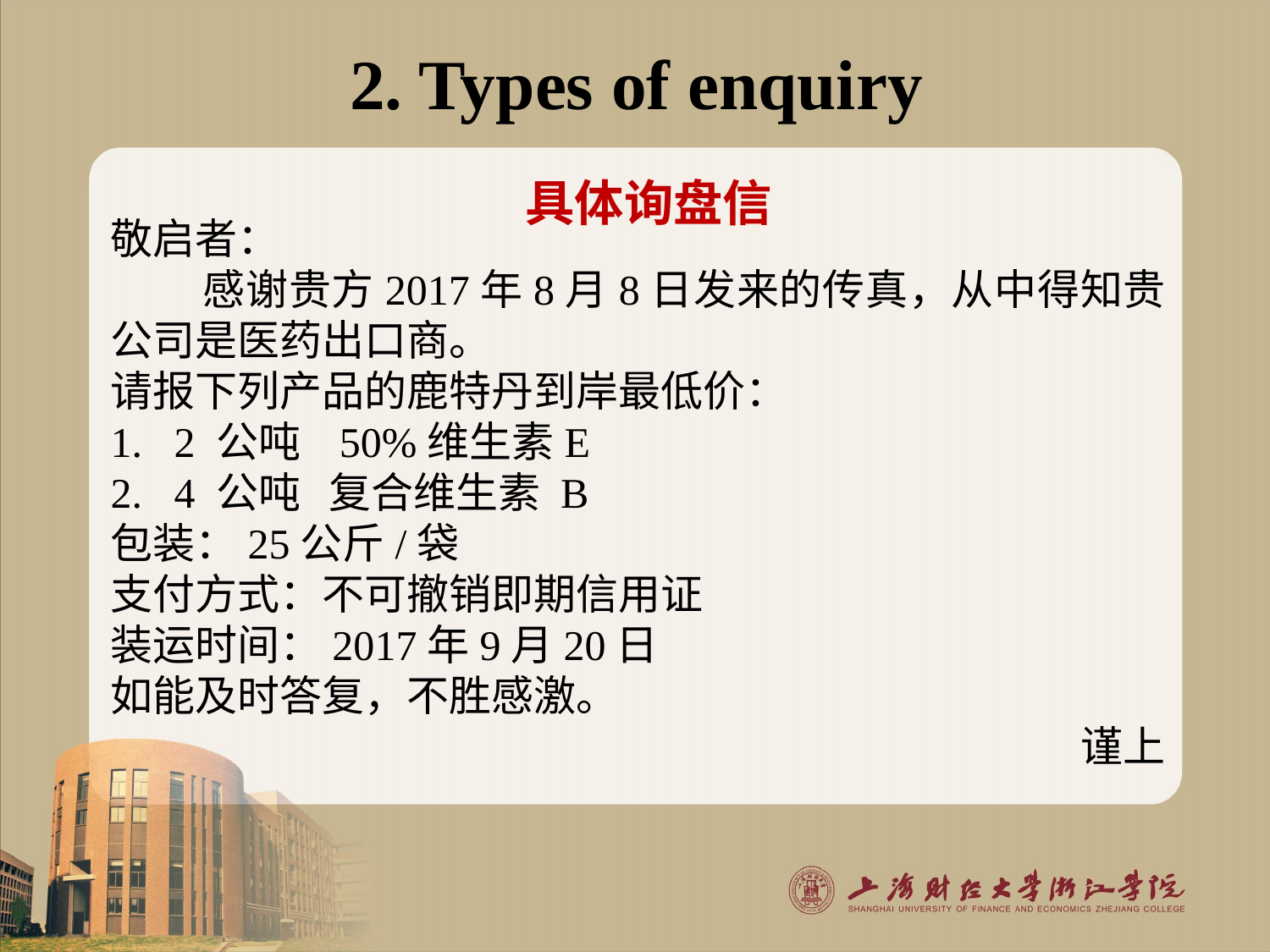

# 2. Types of enquiry
具体询盘信
敬启者：
        感谢贵方2017年8月8日发来的传真，从中得知贵公司是医药出口商。
请报下列产品的鹿特丹到岸最低价：
1.   2 公吨   50%维生素E
2.   4 公吨   复合维生素 B
包装：25公斤/袋
支付方式：不可撤销即期信用证
装运时间：2017年9月20日
如能及时答复，不胜感激。
                                                          谨上